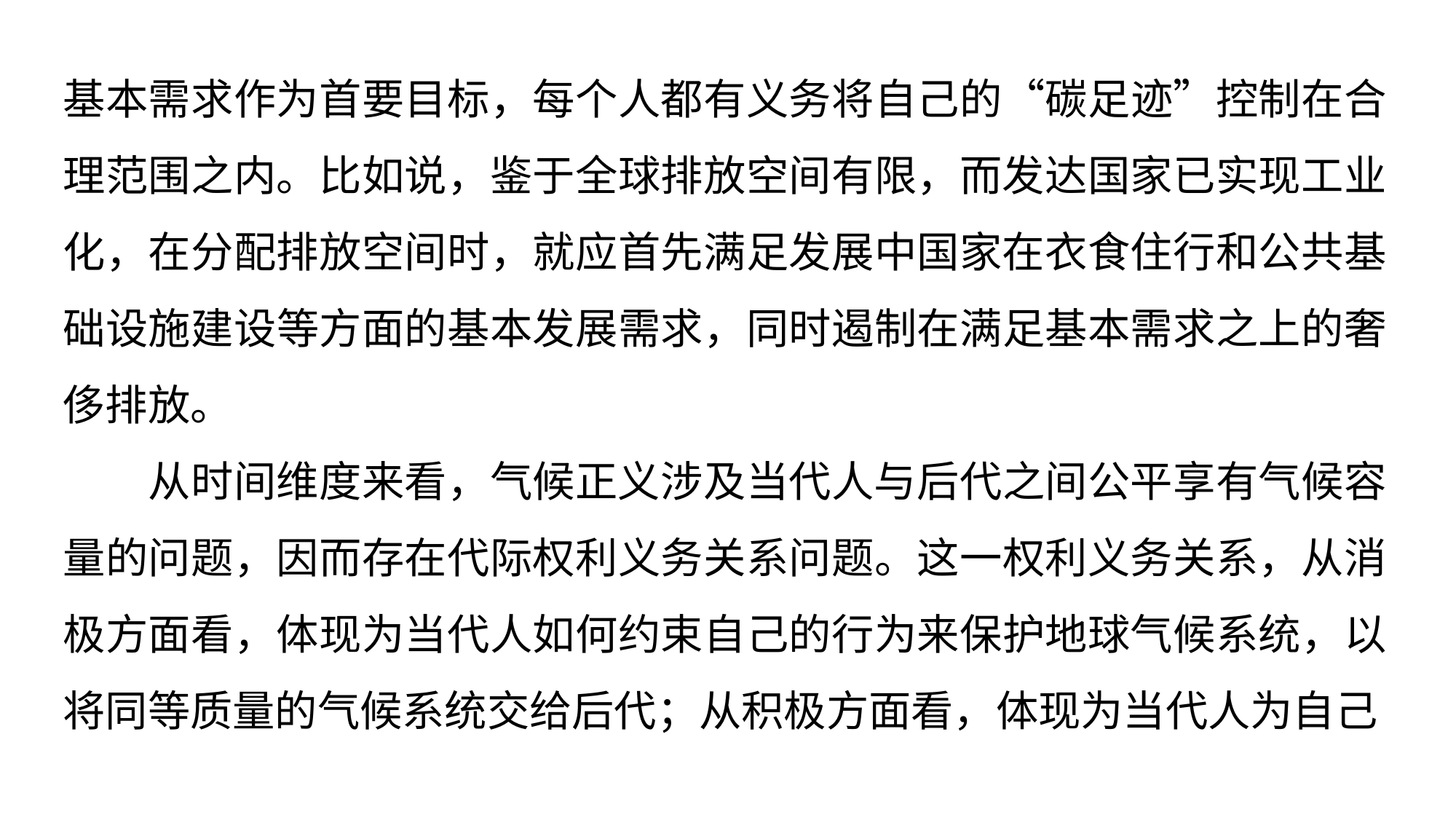

基本需求作为首要目标，每个人都有义务将自己的“碳足迹”控制在合理范围之内。比如说，鉴于全球排放空间有限，而发达国家已实现工业化，在分配排放空间时，就应首先满足发展中国家在衣食住行和公共基础设施建设等方面的基本发展需求，同时遏制在满足基本需求之上的奢侈排放。
从时间维度来看，气候正义涉及当代人与后代之间公平享有气候容量的问题，因而存在代际权利义务关系问题。这一权利义务关系，从消极方面看，体现为当代人如何约束自己的行为来保护地球气候系统，以将同等质量的气候系统交给后代；从积极方面看，体现为当代人为自己